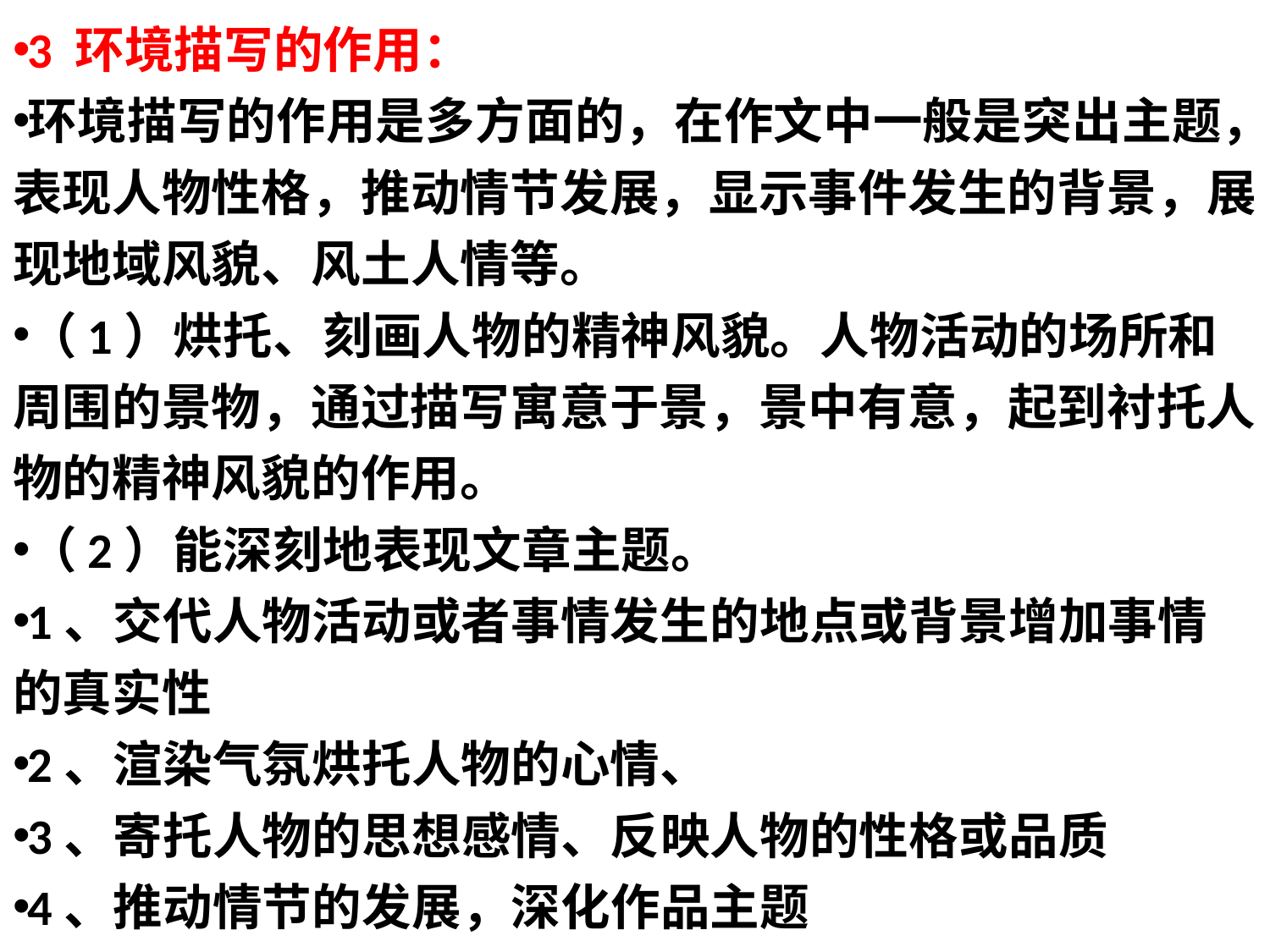

3 环境描写的作用：
环境描写的作用是多方面的，在作文中一般是突出主题，表现人物性格，推动情节发展，显示事件发生的背景，展现地域风貌、风土人情等。
（1）烘托、刻画人物的精神风貌。人物活动的场所和周围的景物，通过描写寓意于景，景中有意，起到衬托人物的精神风貌的作用。
（2）能深刻地表现文章主题。
1、交代人物活动或者事情发生的地点或背景增加事情的真实性
2、渲染气氛烘托人物的心情、
3、寄托人物的思想感情、反映人物的性格或品质
4、推动情节的发展，深化作品主题

#